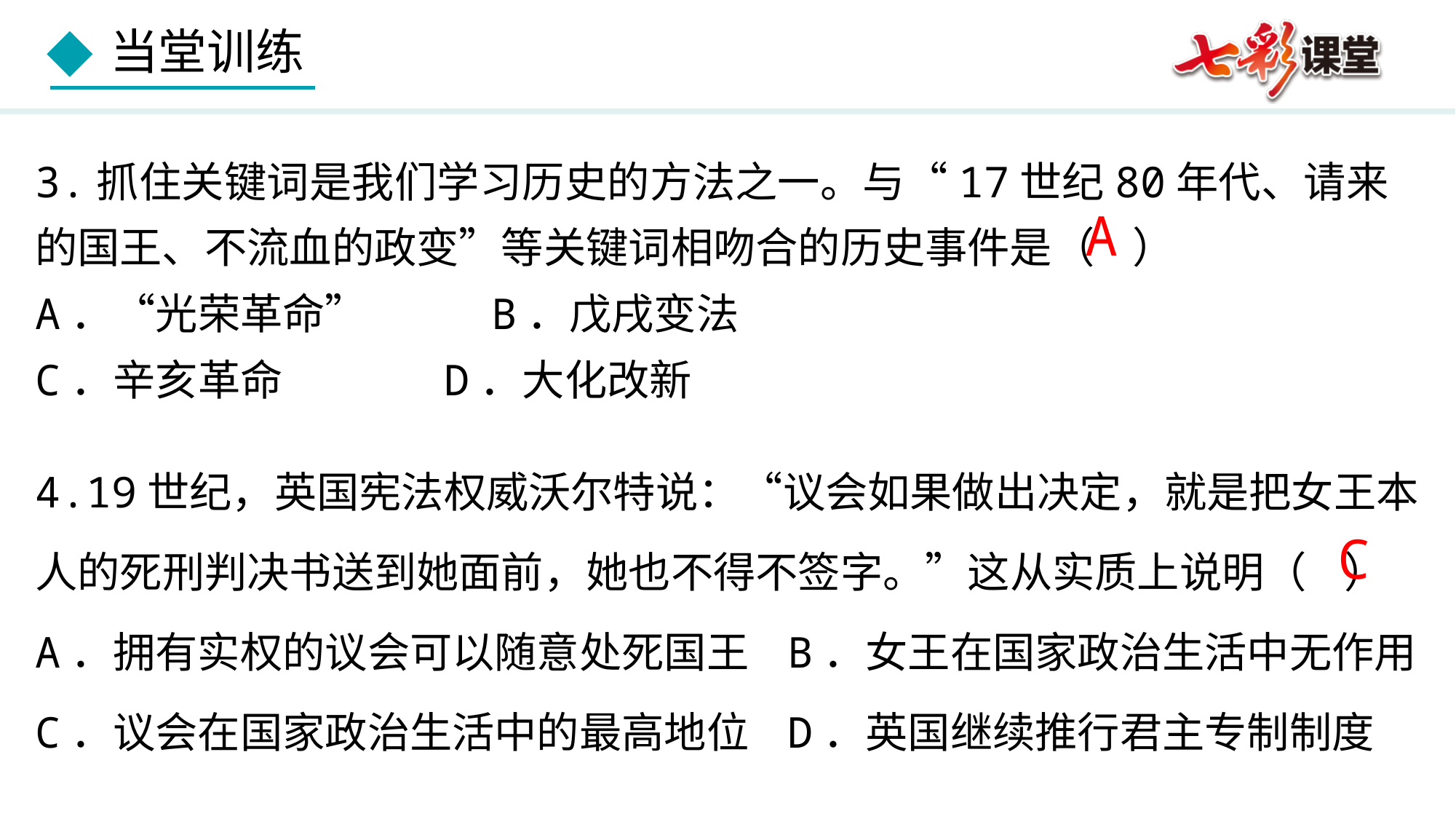

3.抓住关键词是我们学习历史的方法之一。与“17世纪80年代、请来的国王、不流血的政变”等关键词相吻合的历史事件是（    ）
A．“光荣革命”            B．戊戌变法
C．辛亥革命                D．大化改新
A
4.19世纪，英国宪法权威沃尔特说：“议会如果做出决定，就是把女王本人的死刑判决书送到她面前，她也不得不签字。”这从实质上说明（    ）
A．拥有实权的议会可以随意处死国王   B．女王在国家政治生活中无作用
C．议会在国家政治生活中的最高地位   D．英国继续推行君主专制制度
C